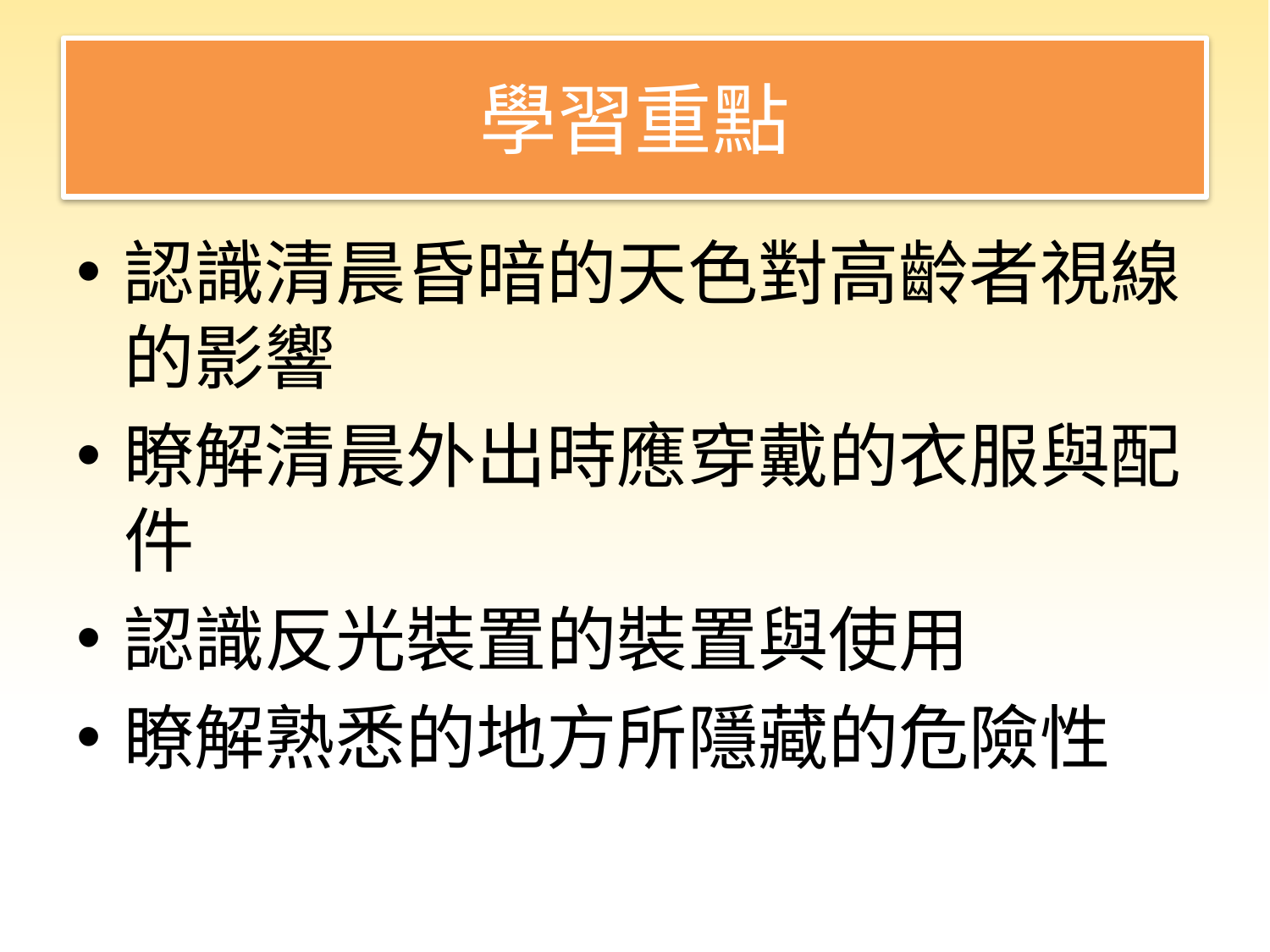

# 學習重點
認識清晨昏暗的天色對高齡者視線的影響
瞭解清晨外出時應穿戴的衣服與配件
認識反光裝置的裝置與使用
瞭解熟悉的地方所隱藏的危險性